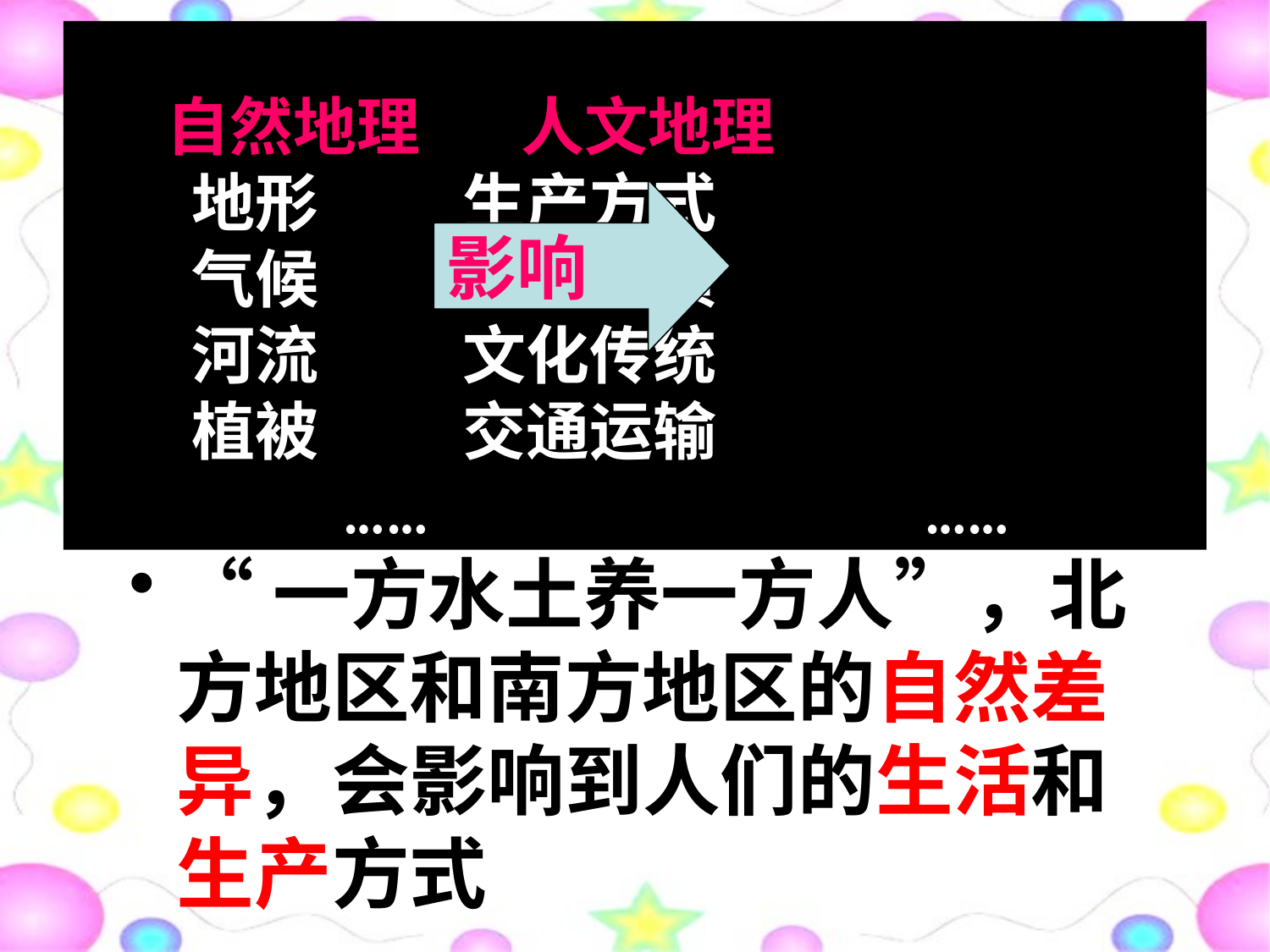

自然地理       人文地理
       地形          生产方式
       气候          生活习惯
       河流          文化传统
       植被          交通运输
       ……             ……

影响
“一方水土养一方人”，北方地区和南方地区的自然差异，会影响到人们的生活和生产方式